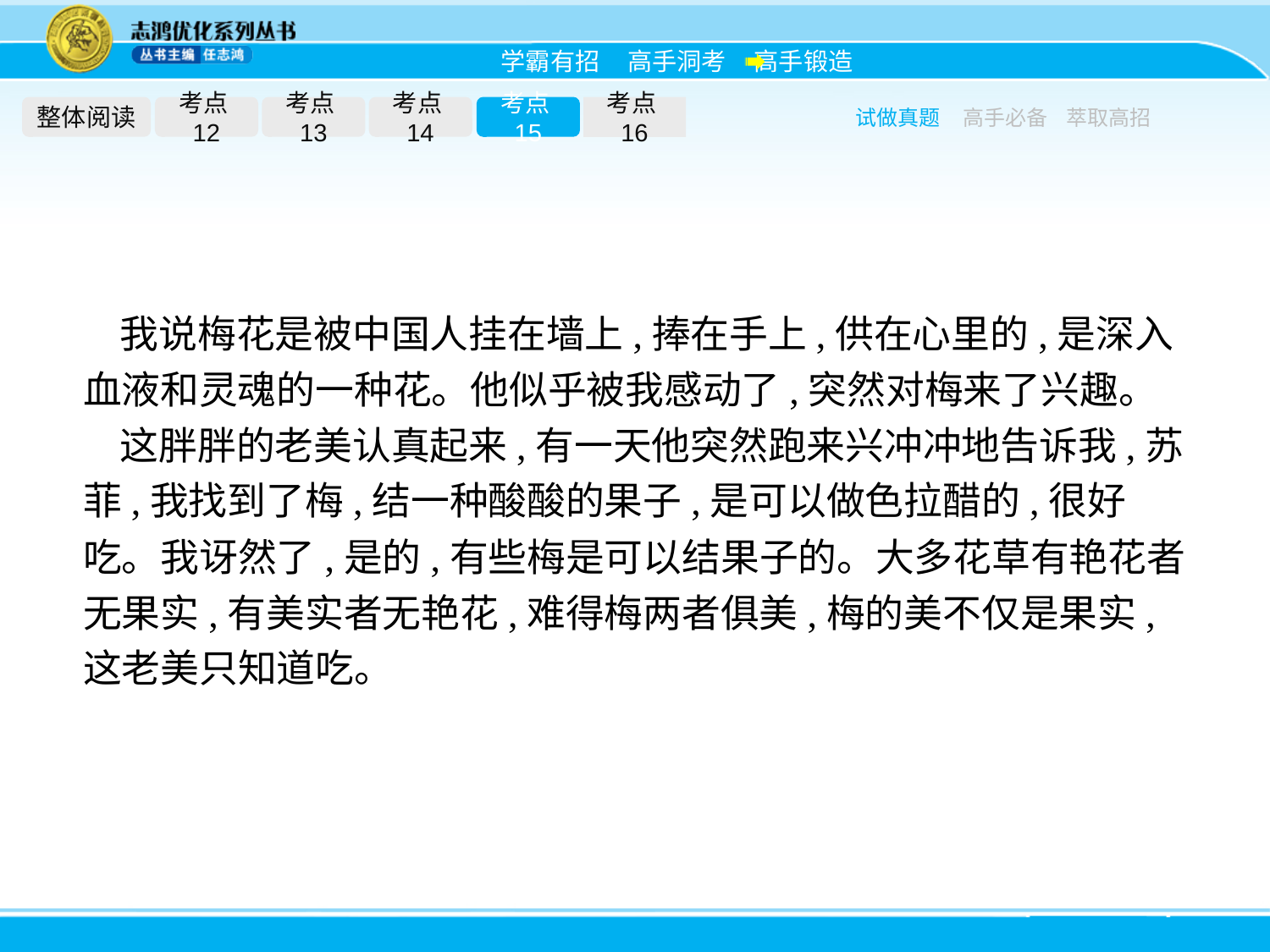

整体阅读
考点12
考点13
考点14
考点15
考点16
试做真题
高手必备
萃取高招
我说梅花是被中国人挂在墙上,捧在手上,供在心里的,是深入血液和灵魂的一种花。他似乎被我感动了,突然对梅来了兴趣。
这胖胖的老美认真起来,有一天他突然跑来兴冲冲地告诉我,苏菲,我找到了梅,结一种酸酸的果子,是可以做色拉醋的,很好吃。我讶然了,是的,有些梅是可以结果子的。大多花草有艳花者无果实,有美实者无艳花,难得梅两者俱美,梅的美不仅是果实,这老美只知道吃。